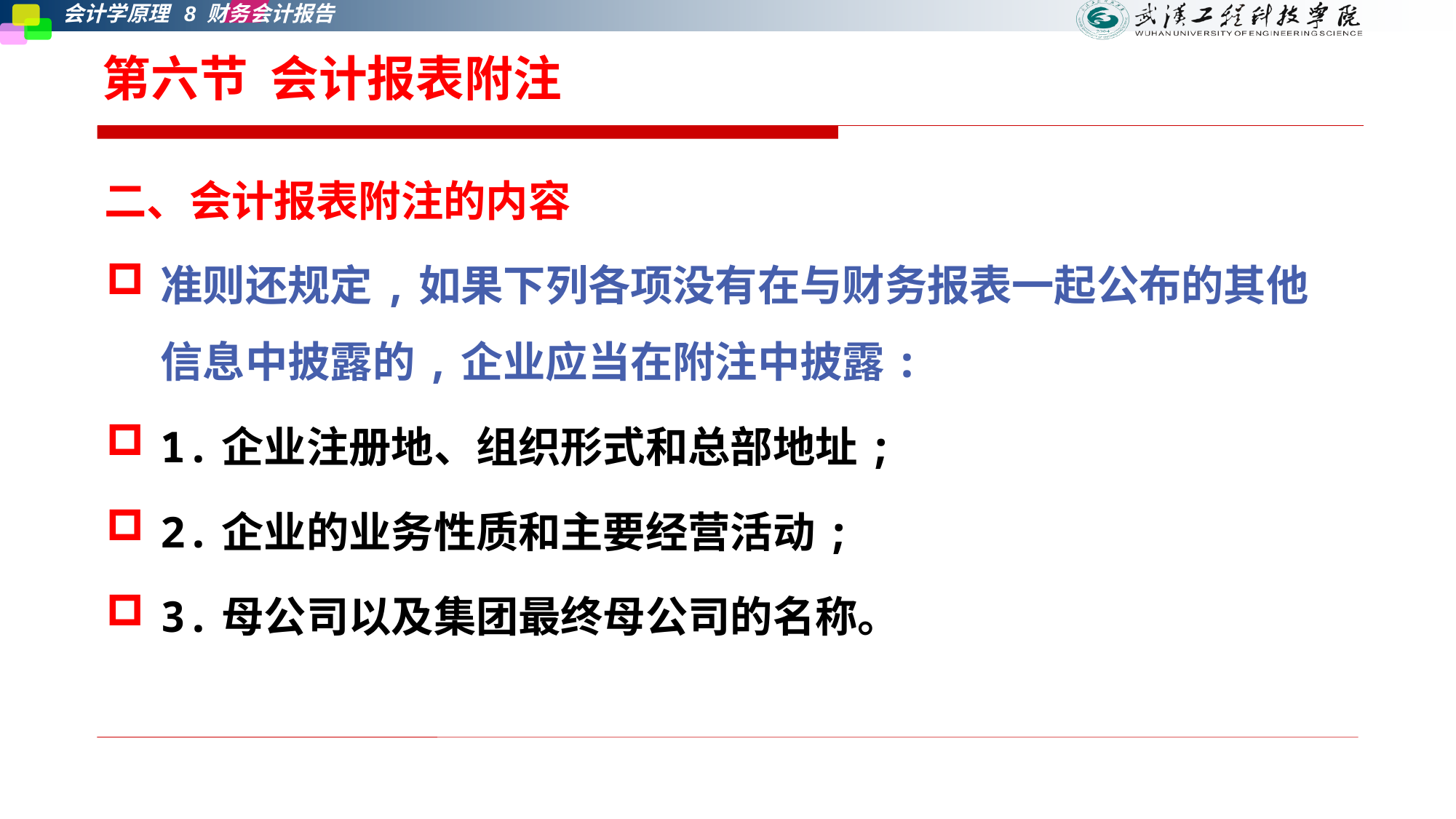

# 第六节  会计报表附注
二、会计报表附注的内容
准则还规定,如果下列各项没有在与财务报表一起公布的其他信息中披露的,企业应当在附注中披露:
1.企业注册地、组织形式和总部地址;
2.企业的业务性质和主要经营活动;
3.母公司以及集团最终母公司的名称。